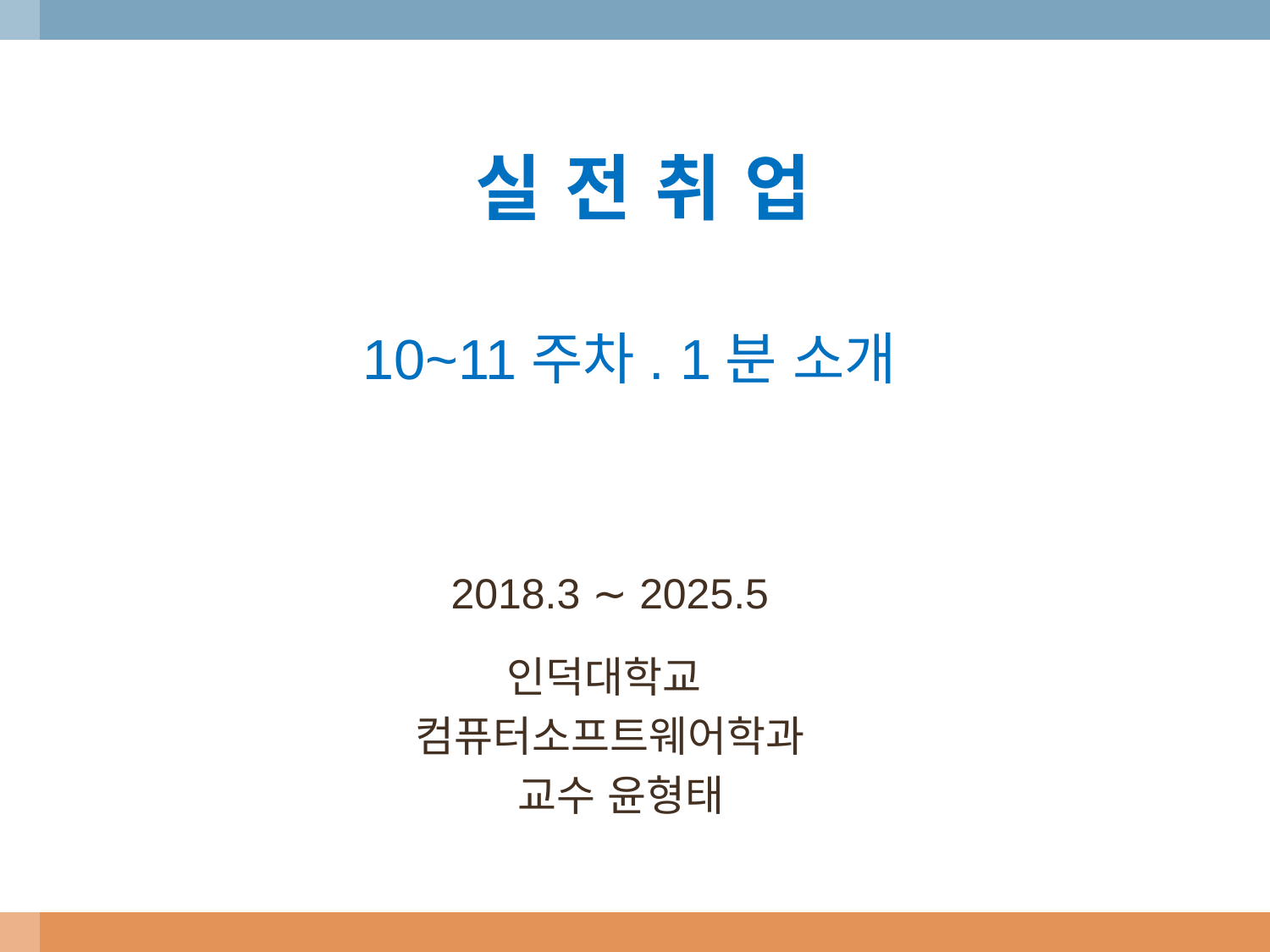

# 실 전 취 업
10~11주차. 1분 소개
2018.3 ∼ 2025.5

인덕대학교
컴퓨터소프트웨어학과
 교수 윤형태